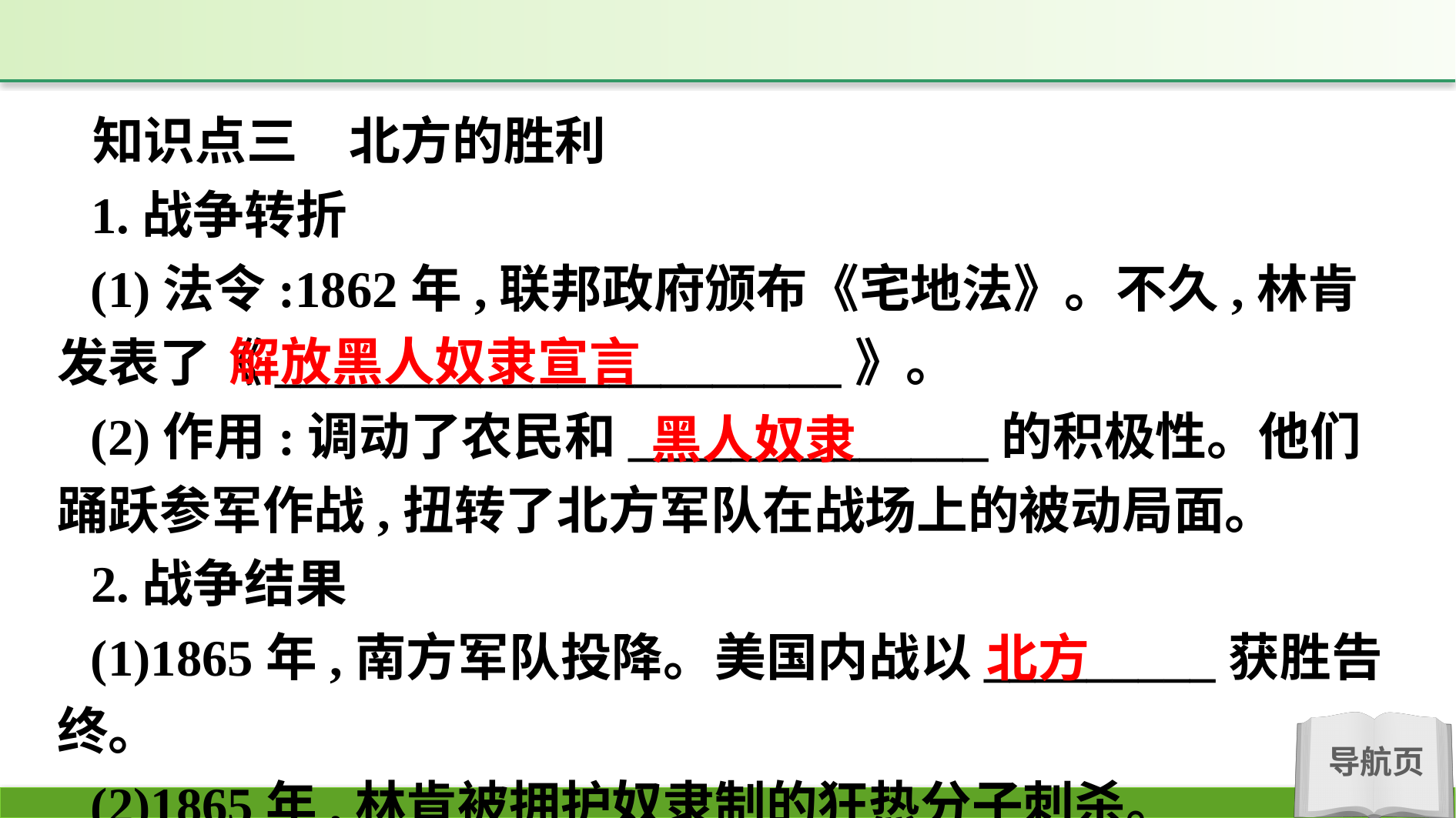

知识点三　北方的胜利
1.战争转折
(1)法令:1862年,联邦政府颁布《宅地法》。不久,林肯发表了《______________________》。
(2)作用:调动了农民和______________的积极性。他们踊跃参军作战,扭转了北方军队在战场上的被动局面。
2.战争结果
(1)1865年,南方军队投降。美国内战以_________获胜告终。
(2)1865年,林肯被拥护奴隶制的狂热分子刺杀。
解放黑人奴隶宣言
黑人奴隶
北方